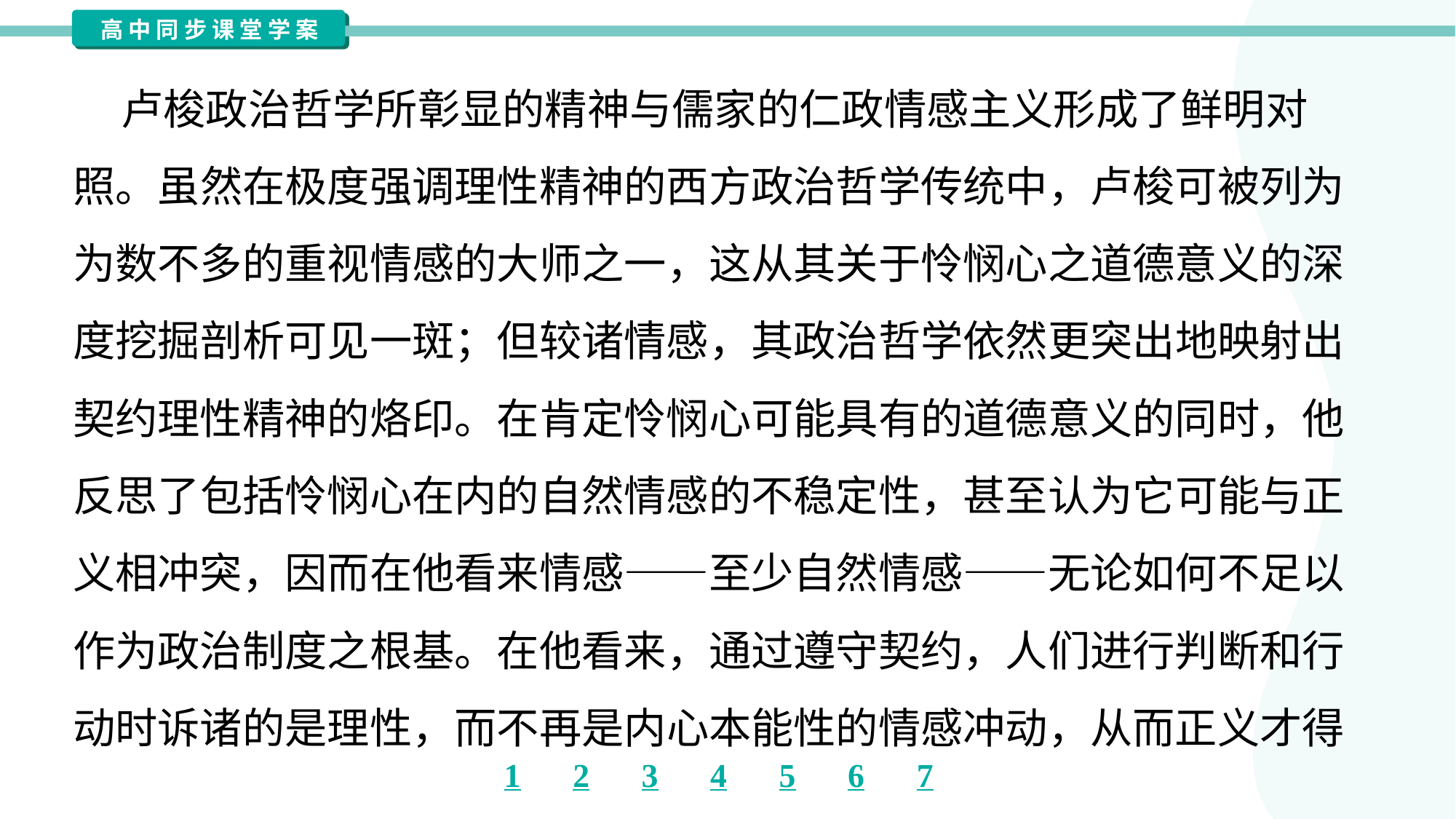

卢梭政治哲学所彰显的精神与儒家的仁政情感主义形成了鲜明对
照。虽然在极度强调理性精神的西方政治哲学传统中，卢梭可被列为
为数不多的重视情感的大师之一，这从其关于怜悯心之道德意义的深
度挖掘剖析可见一斑；但较诸情感，其政治哲学依然更突出地映射出
契约理性精神的烙印。在肯定怜悯心可能具有的道德意义的同时，他
反思了包括怜悯心在内的自然情感的不稳定性，甚至认为它可能与正
义相冲突，因而在他看来情感——至少自然情感——无论如何不足以
作为政治制度之根基。在他看来，通过遵守契约，人们进行判断和行
动时诉诸的是理性，而不再是内心本能性的情感冲动，从而正义才得